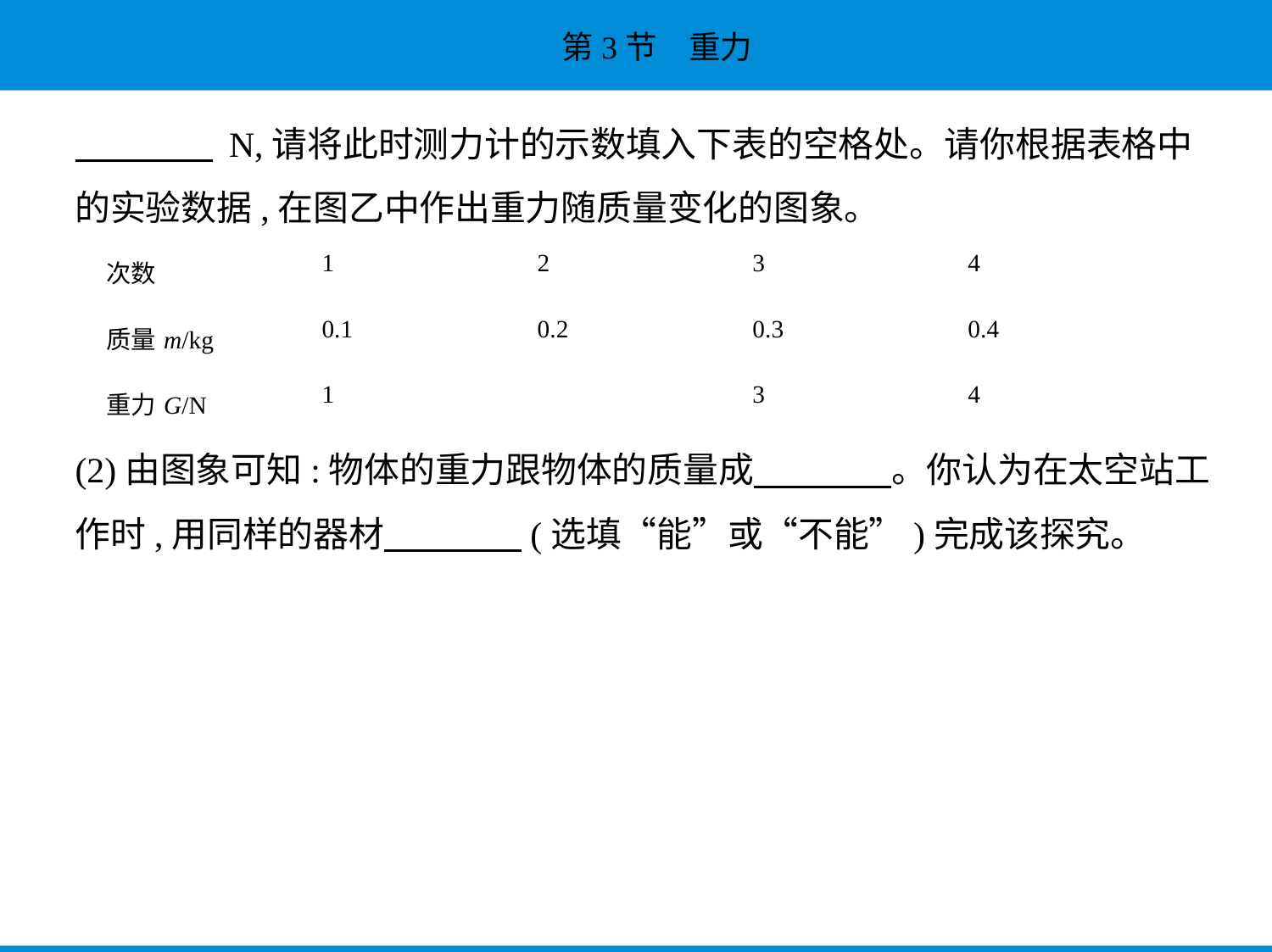

N,请将此时测力计的示数填入下表的空格处。请你根据表格中
的实验数据,在图乙中作出重力随质量变化的图象。
| 次数 | 1 | 2 | 3 | 4 |
| --- | --- | --- | --- | --- |
| 质量m/kg | 0.1 | 0.2 | 0.3 | 0.4 |
| 重力G/N | 1 |  | 3 | 4 |
(2)由图象可知:物体的重力跟物体的质量成　　　    。你认为在太空站工
作时,用同样的器材　　　    (选填“能”或“不能”)完成该探究。